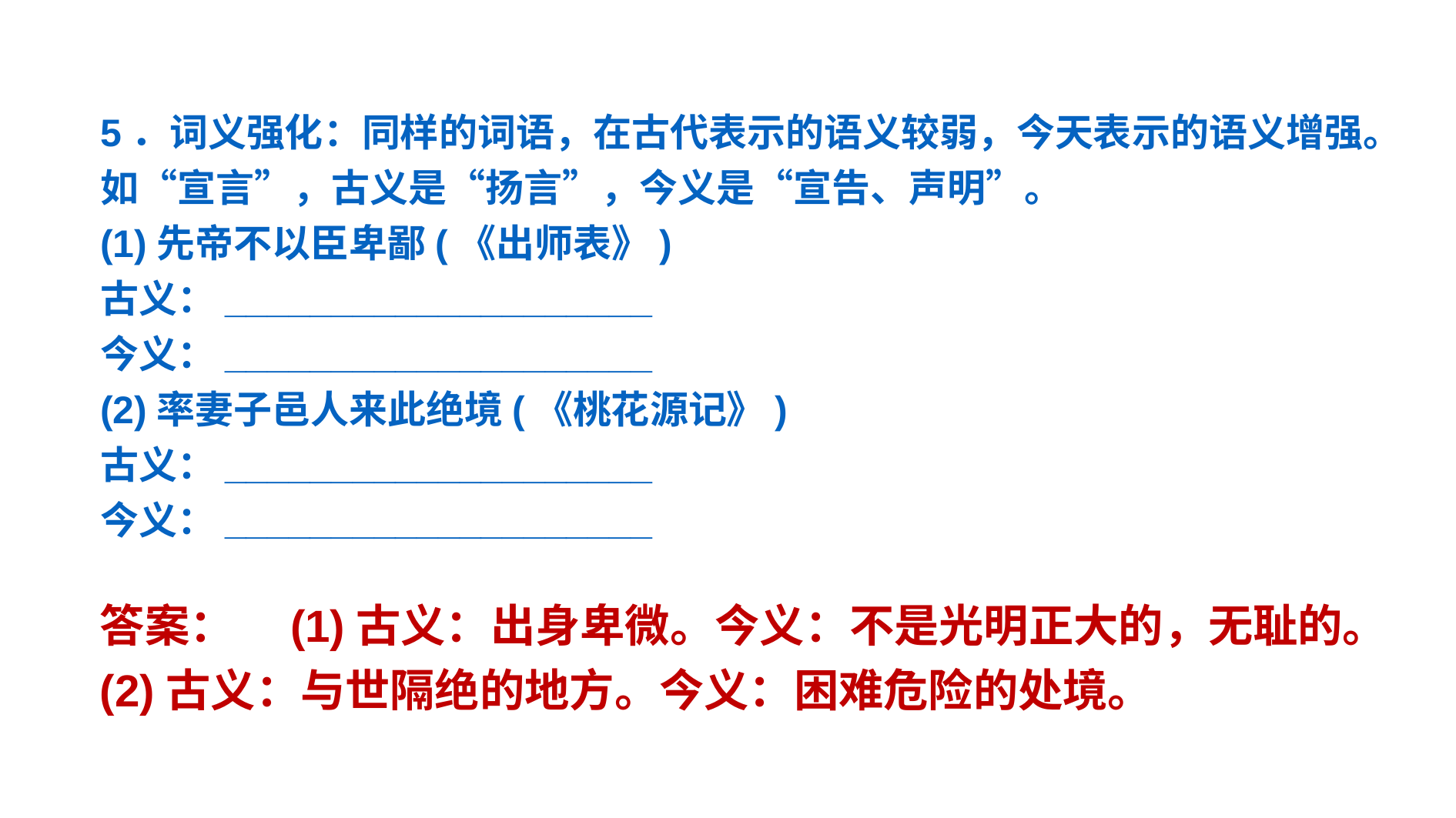

5．词义强化：同样的词语，在古代表示的语义较弱，今天表示的语义增强。如“宣言”，古义是“扬言”，今义是“宣告、声明”。
(1)先帝不以臣卑鄙(《出师表》)
古义：____________________
今义：____________________
(2)率妻子邑人来此绝境(《桃花源记》)
古义：____________________
今义：____________________

答案：　(1)古义：出身卑微。今义：不是光明正大的，无耻的。
(2)古义：与世隔绝的地方。今义：困难危险的处境。